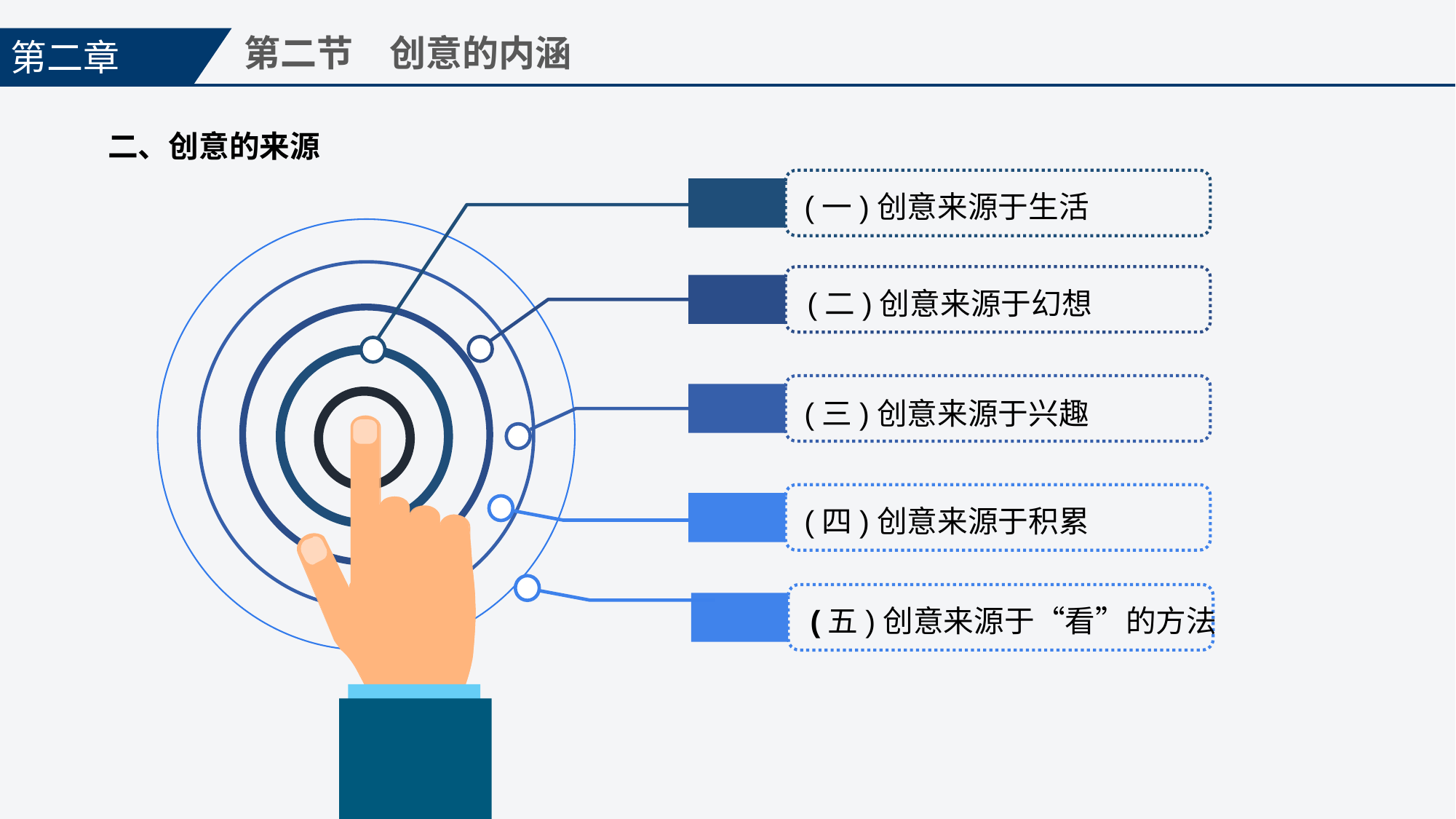

第二章
第二节　创意的内涵
二、创意的来源

(一)创意来源于生活

(二)创意来源于幻想

(三)创意来源于兴趣

(四)创意来源于积累

(五)创意来源于“看”的方法